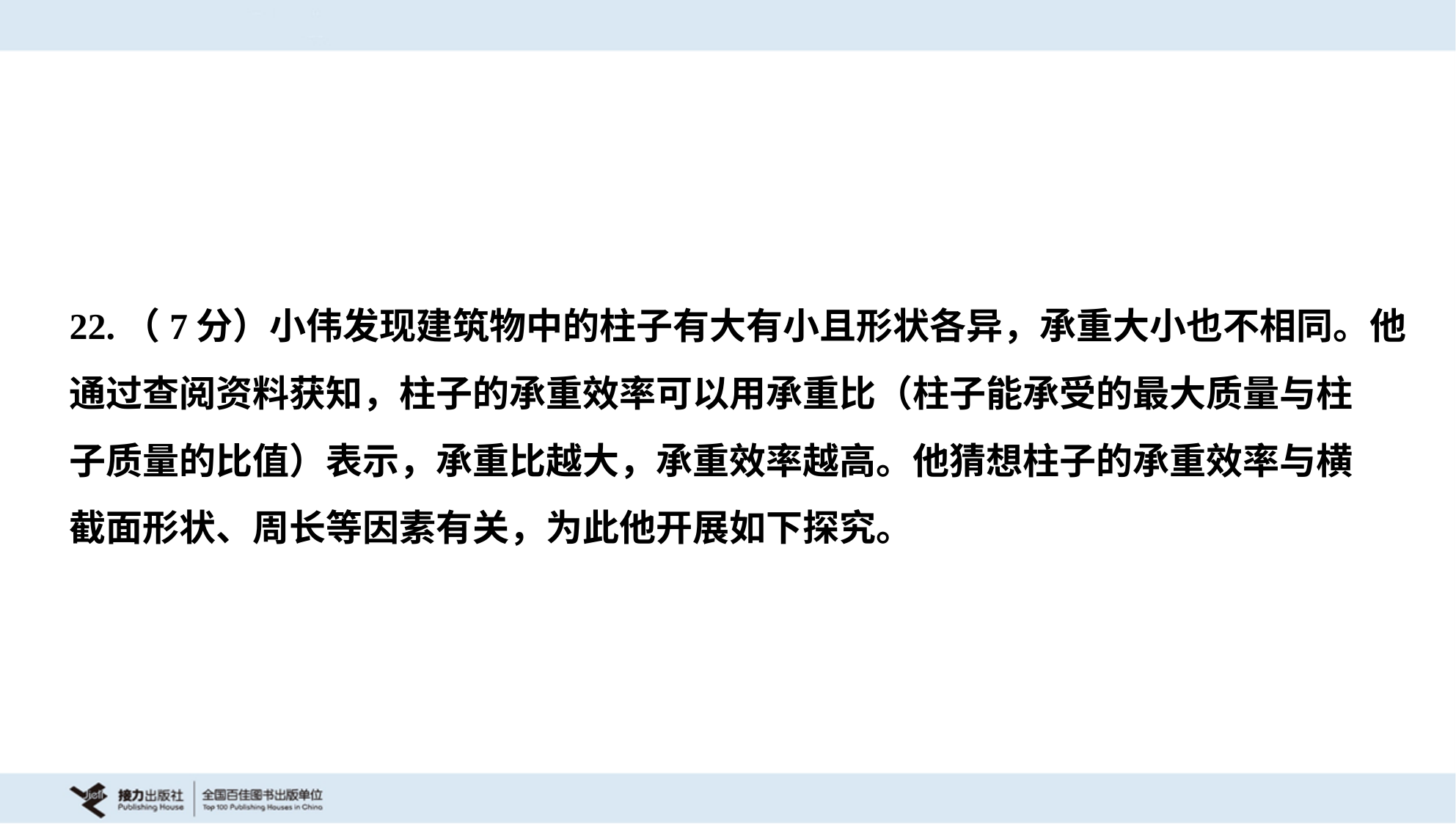

22.（7分）小伟发现建筑物中的柱子有大有小且形状各异，承重大小也不相同。他
通过查阅资料获知，柱子的承重效率可以用承重比（柱子能承受的最大质量与柱
子质量的比值）表示，承重比越大，承重效率越高。他猜想柱子的承重效率与横
截面形状、周长等因素有关，为此他开展如下探究。